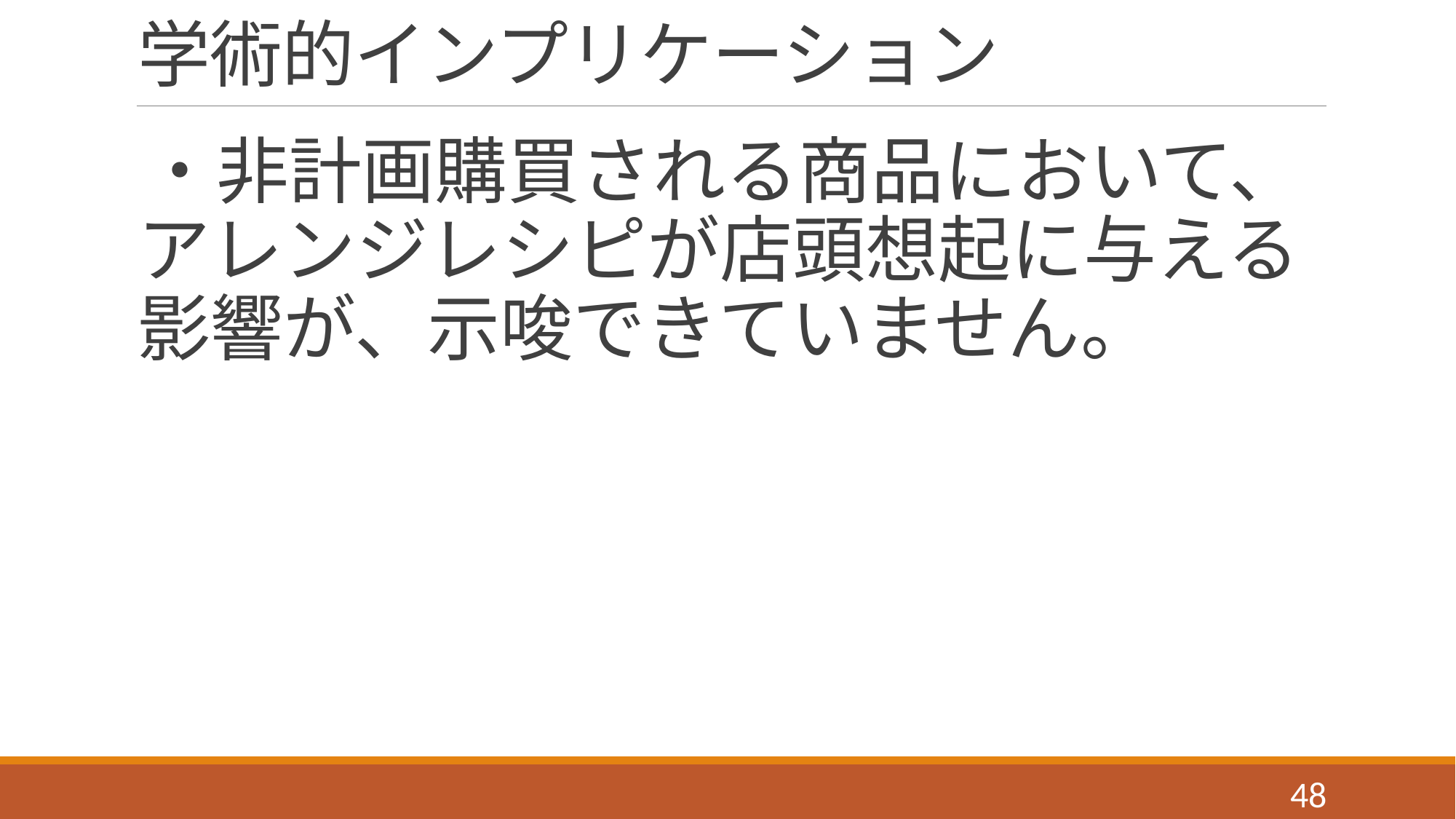

# 学術的インプリケーション
・非計画購買される商品において、アレンジレシピが店頭想起に与える影響が、示唆できていません。
48